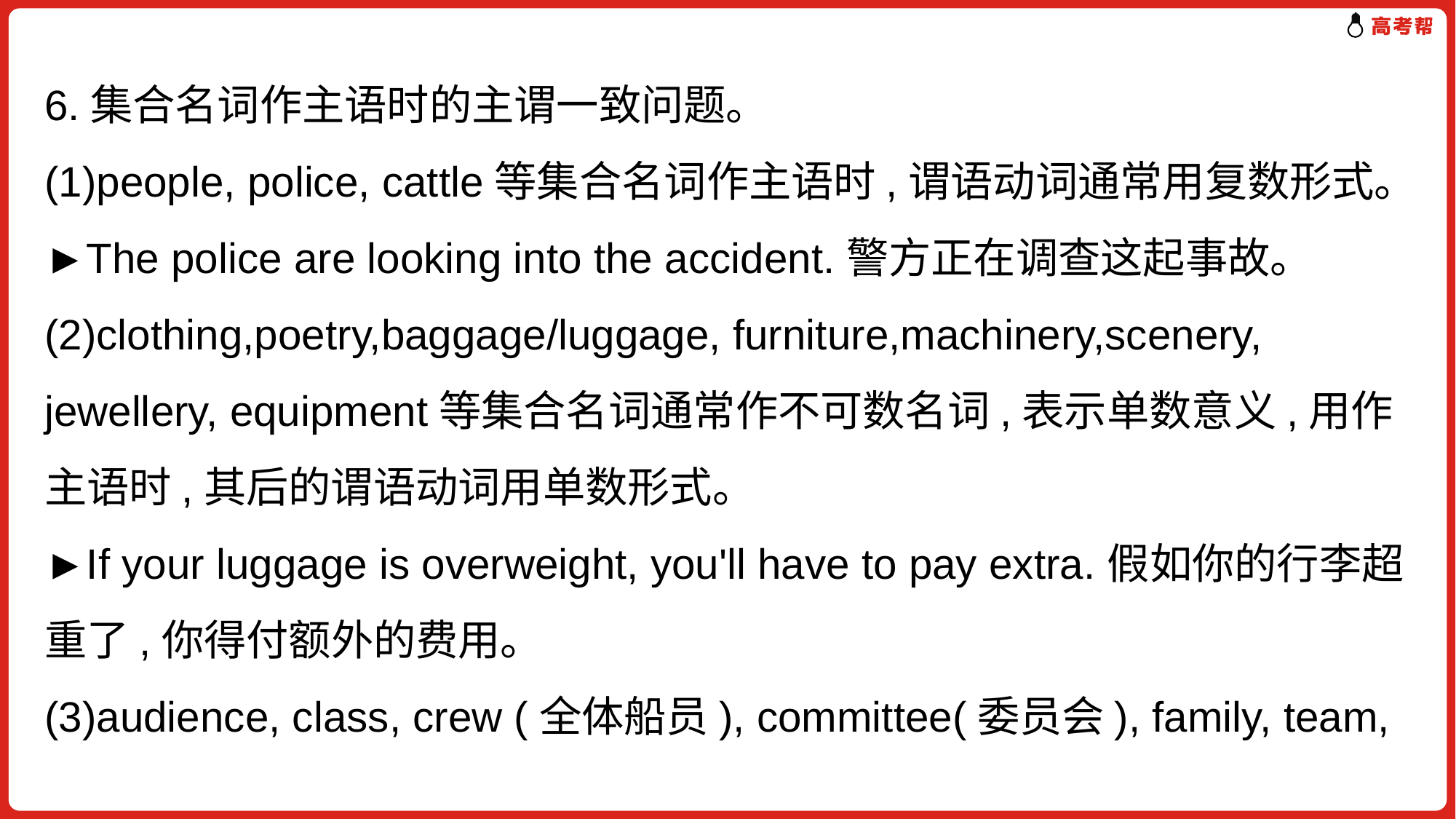

6.集合名词作主语时的主谓一致问题。
(1)people, police, cattle等集合名词作主语时,谓语动词通常用复数形式。
►The police are looking into the accident.警方正在调查这起事故。
(2)clothing,poetry,baggage/luggage, furniture,machinery,scenery, jewellery, equipment等集合名词通常作不可数名词,表示单数意义,用作主语时,其后的谓语动词用单数形式。
►If your luggage is overweight, you'll have to pay extra.假如你的行李超重了,你得付额外的费用。
(3)audience, class, crew (全体船员), committee(委员会), family, team,